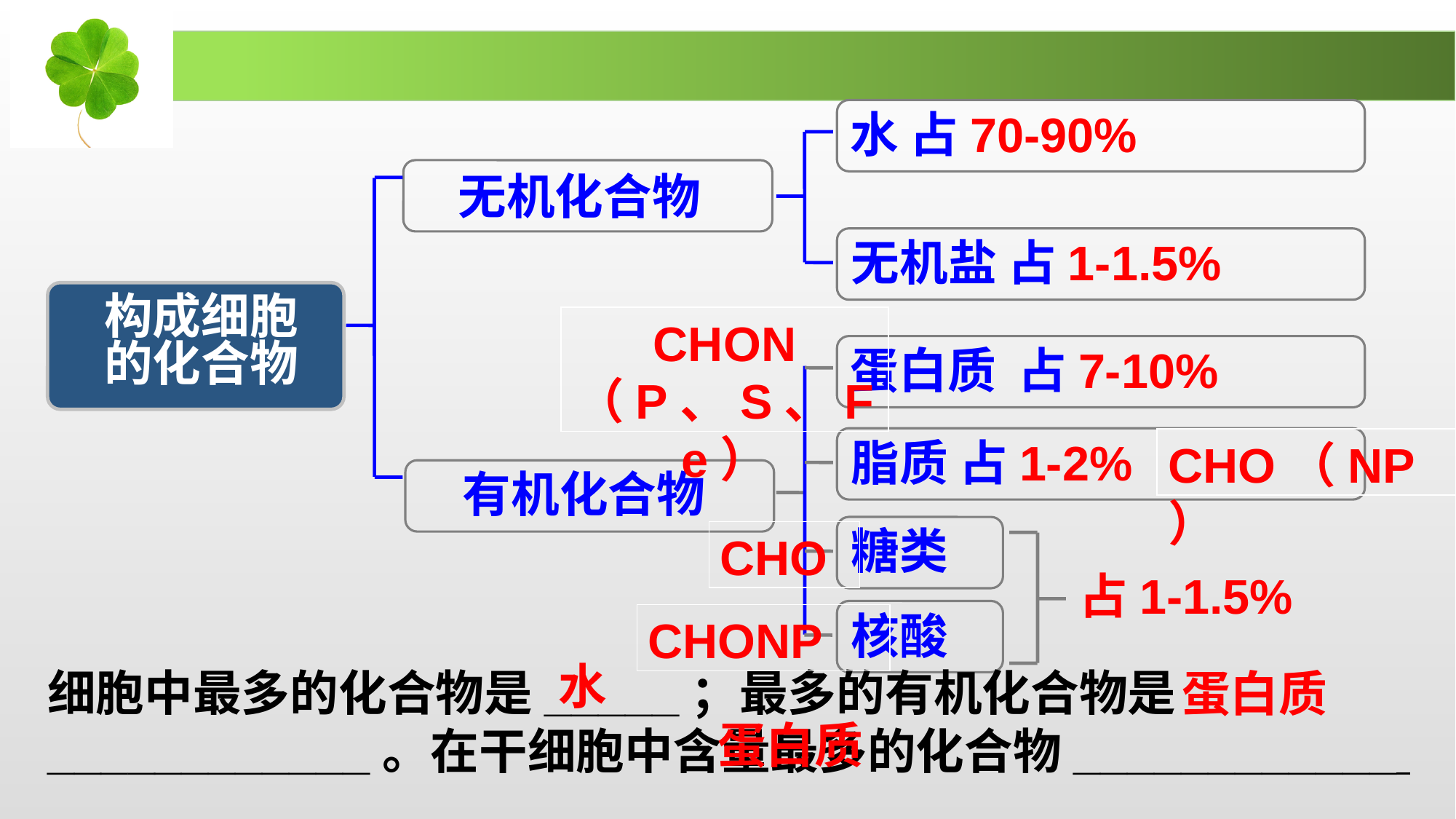

水 占70-90%

无机化合物

无机盐 占1-1.5%

CHON
（P、S、Fe）

构成细胞
的化合物

蛋白质  占7-10%

CHO（NP）

脂质 占1-2%

有机化合物

CHO

糖类

占1-1.5%

CHONP

核酸

水
细胞中最多的化合物是_____；最多的有机化合物是____________。在干细胞中含量最多的化合物____________
蛋白质
蛋白质